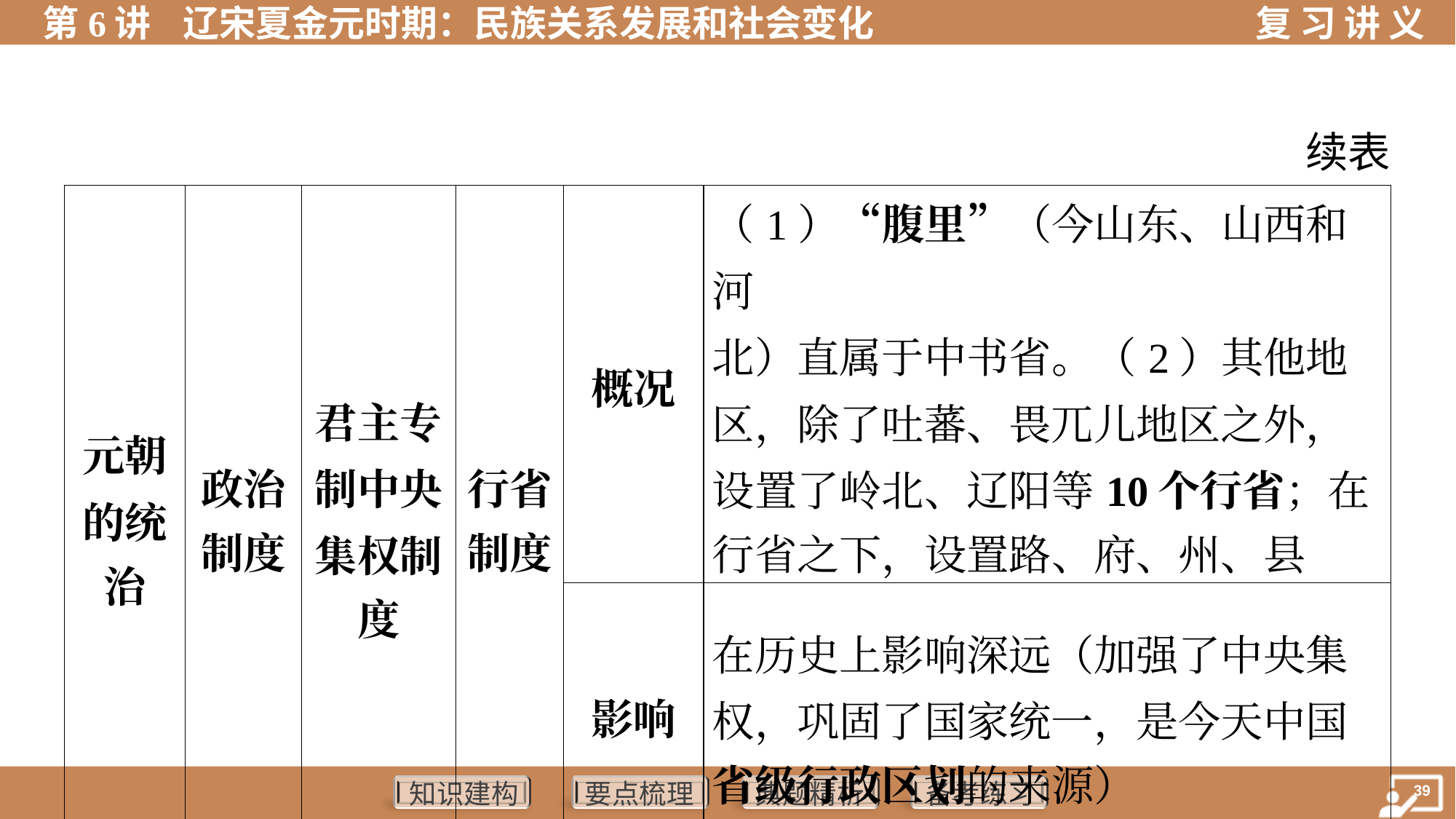

续表
| 元朝 的统 治 | 政治 制度 | 君主专 制中央 集权制 度 | 行省 制度 | 概况 | （1）“腹里”（今山东、山西和河 北）直属于中书省。（2）其他地 区，除了吐蕃、畏兀儿地区之外， 设置了岭北、辽阳等10个行省；在 行省之下，设置路、府、州、县 |  |
| --- | --- | --- | --- | --- | --- | --- |
|  |  |  |  | 影响 | 在历史上影响深远（加强了中央集 权，巩固了国家统一，是今天中国 省级行政区划的来源） |  |